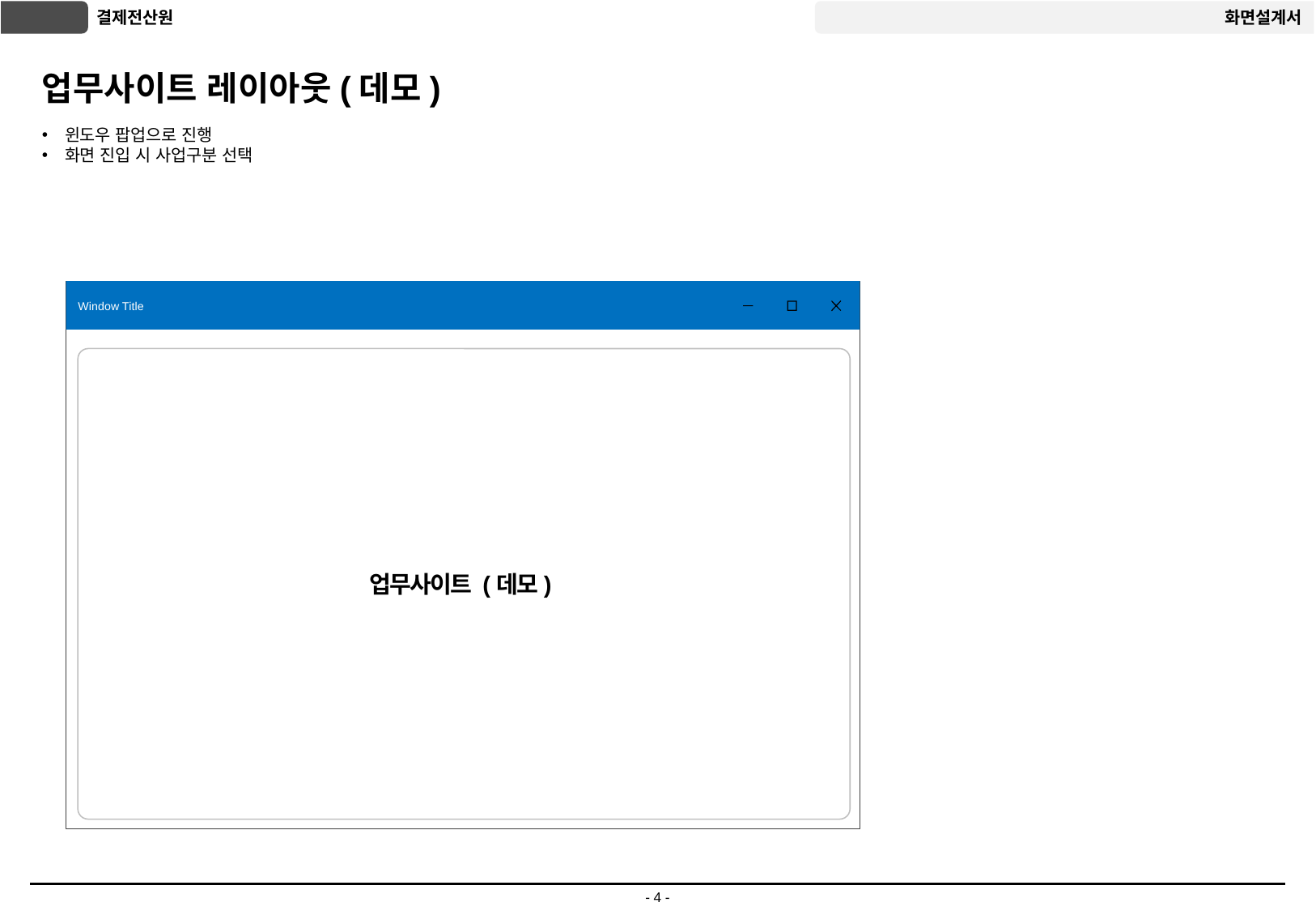

# 업무사이트 레이아웃(데모)
윈도우 팝업으로 진행
화면 진입 시 사업구분 선택

Window Title

업무사이트 (데모)